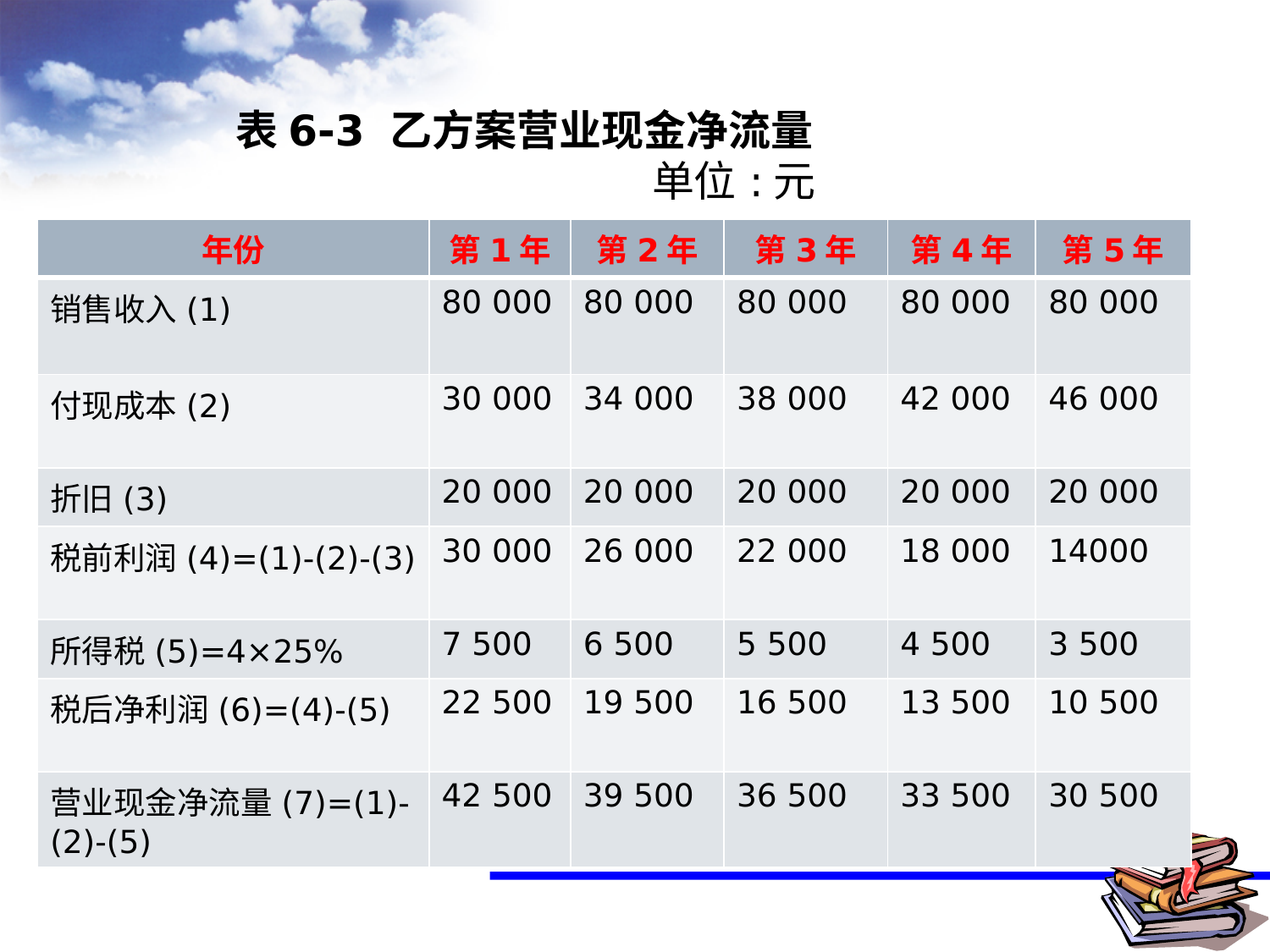

# 表6-3 乙方案营业现金净流量 单位:元
| 年份 | 第1年 | 第2年 | 第3年 | 第4年 | 第5年 |
| --- | --- | --- | --- | --- | --- |
| 销售收入(1) | 80 000 | 80 000 | 80 000 | 80 000 | 80 000 |
| 付现成本(2) | 30 000 | 34 000 | 38 000 | 42 000 | 46 000 |
| 折旧(3) | 20 000 | 20 000 | 20 000 | 20 000 | 20 000 |
| 税前利润(4)=(1)-(2)-(3) | 30 000 | 26 000 | 22 000 | 18 000 | 14000 |
| 所得税(5)=4×25% | 7 500 | 6 500 | 5 500 | 4 500 | 3 500 |
| 税后净利润(6)=(4)-(5) | 22 500 | 19 500 | 16 500 | 13 500 | 10 500 |
| 营业现金净流量(7)=(1)-(2)-(5) | 42 500 | 39 500 | 36 500 | 33 500 | 30 500 |